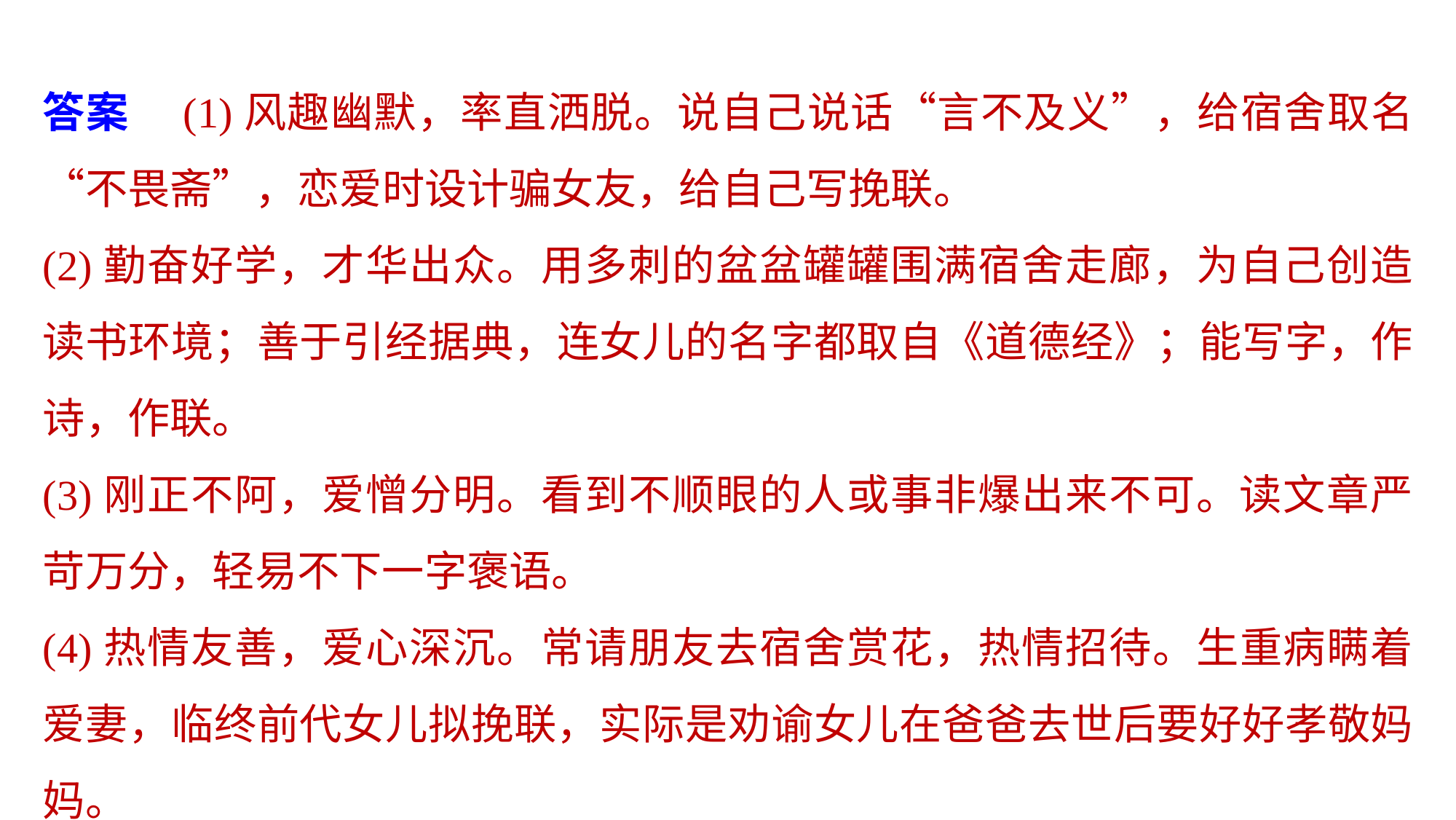

答案　(1)风趣幽默，率直洒脱。说自己说话“言不及义”，给宿舍取名“不畏斋”，恋爱时设计骗女友，给自己写挽联。
(2)勤奋好学，才华出众。用多刺的盆盆罐罐围满宿舍走廊，为自己创造读书环境；善于引经据典，连女儿的名字都取自《道德经》；能写字，作诗，作联。
(3)刚正不阿，爱憎分明。看到不顺眼的人或事非爆出来不可。读文章严苛万分，轻易不下一字褒语。
(4)热情友善，爱心深沉。常请朋友去宿舍赏花，热情招待。生重病瞒着爱妻，临终前代女儿拟挽联，实际是劝谕女儿在爸爸去世后要好好孝敬妈妈。